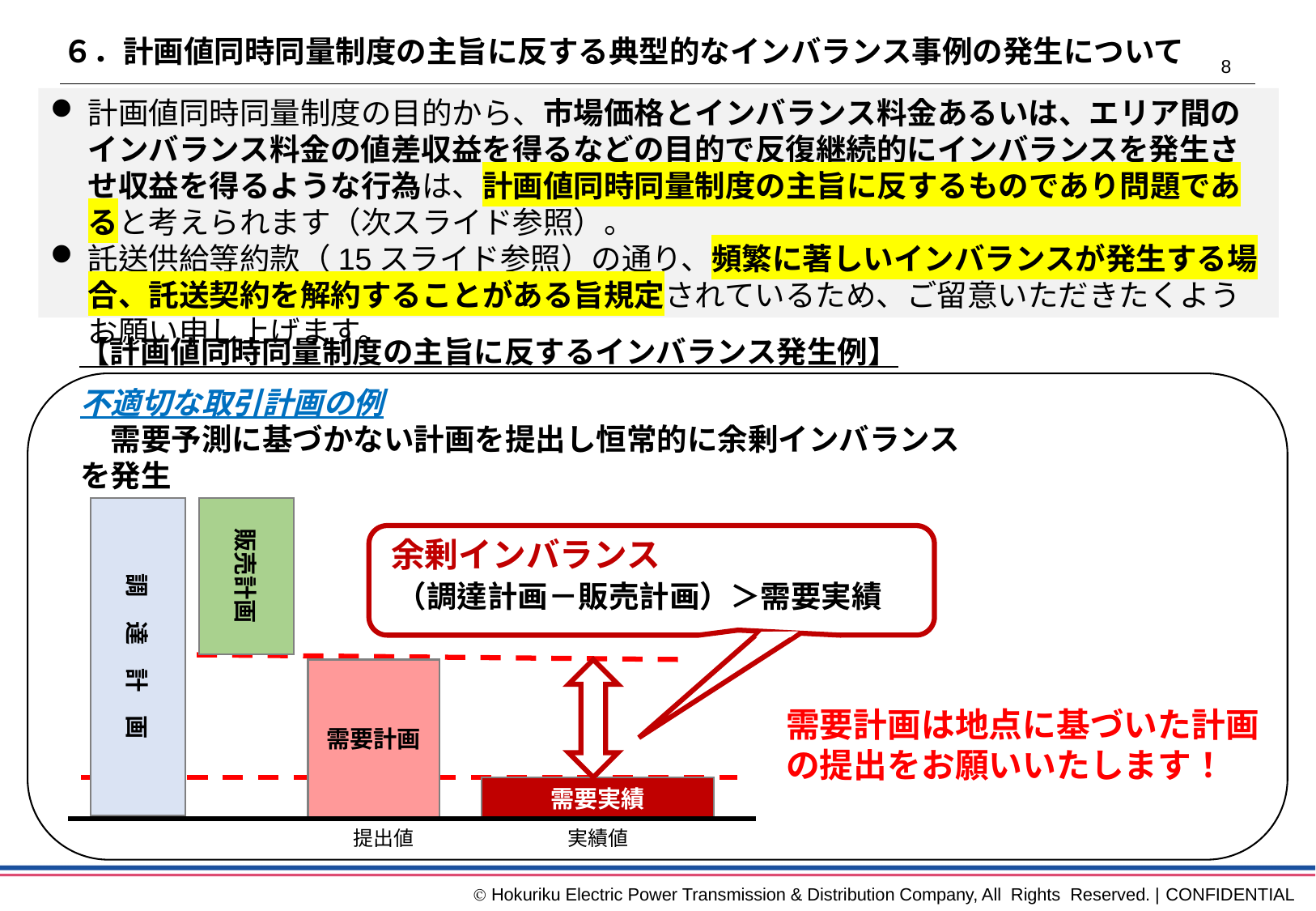

６．計画値同時同量制度の主旨に反する典型的なインバランス事例の発生について
8
計画値同時同量制度の目的から、市場価格とインバランス料金あるいは、エリア間のインバランス料金の値差収益を得るなどの目的で反復継続的にインバランスを発生させ収益を得るような行為は、計画値同時同量制度の主旨に反するものであり問題であると考えられます（次スライド参照）。
託送供給等約款（15スライド参照）の通り、頻繁に著しいインバランスが発生する場合、託送契約を解約することがある旨規定されているため、ご留意いただきたくようお願い申し上げます。
【計画値同時同量制度の主旨に反するインバランス発生例】

不適切な取引計画の例
　需要予測に基づかない計画を提出し恒常的に余剰インバランスを発生
余剰インバランス
調　達　計　画
販売計画

（調達計画－販売計画）＞需要実績
需要計画

需要実績
実績値
提出値
需要計画は地点に基づいた計画の提出をお願いいたします！